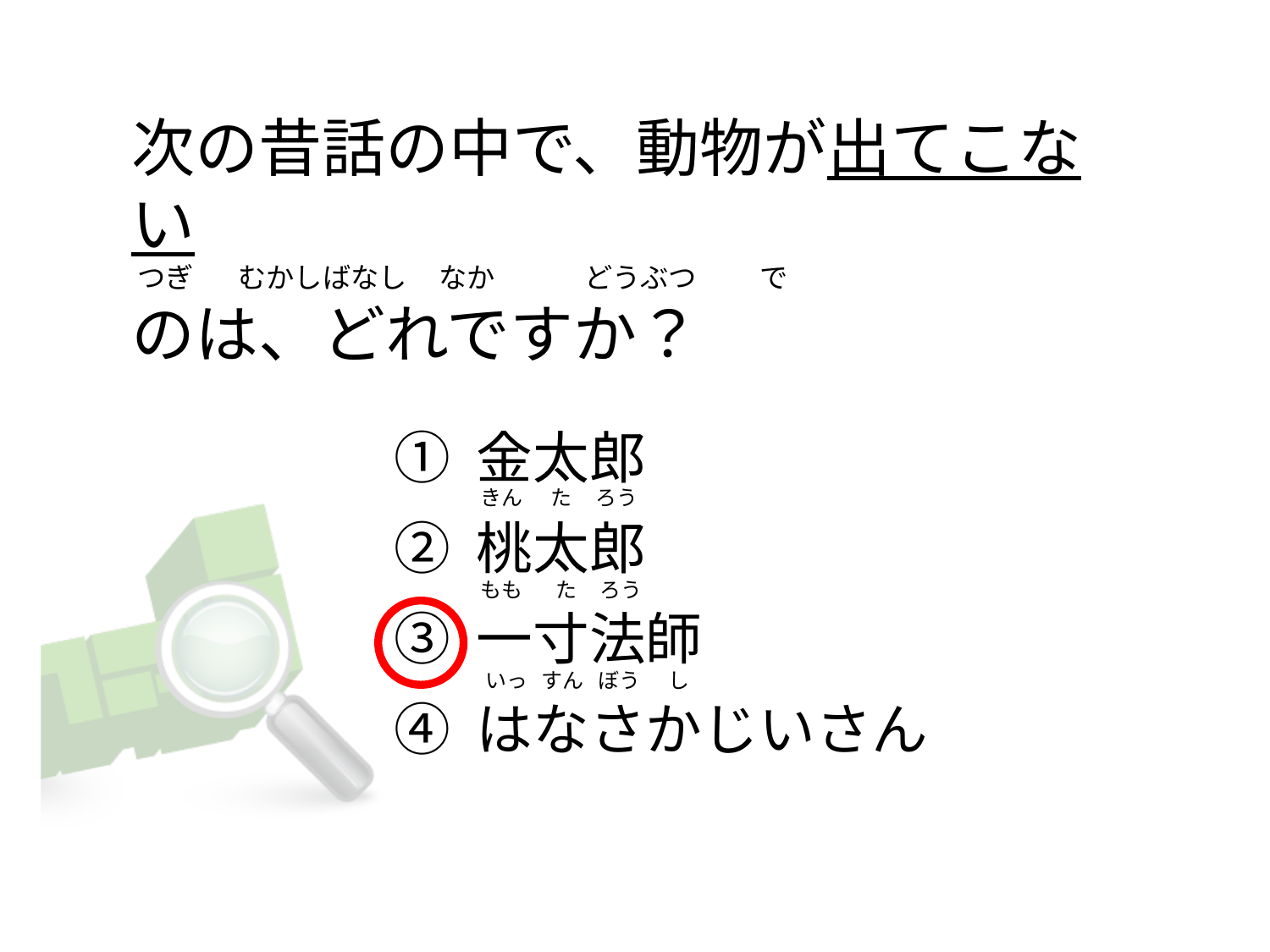

# 次の昔話の中で、動物が出てこない  つぎ       むかしばなし     なか              どうぶつ          で のは、どれですか？
① 金太郎
② 桃太郎
③ 一寸法師
④ はなさかじいさん
 きん      た     ろう
 もも       た     ろう

  いっ   すん   ぼう      し